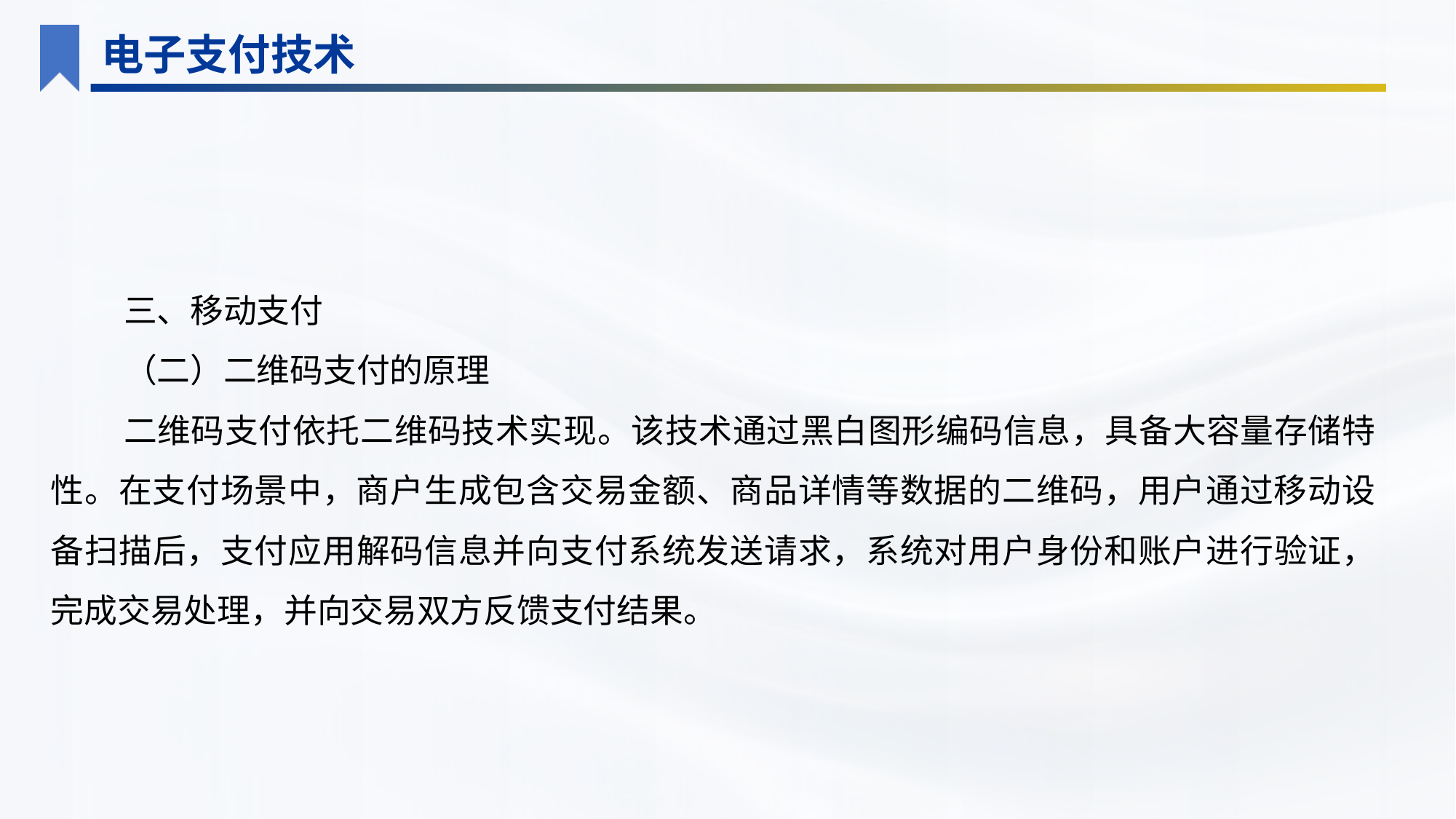

电子支付技术
三、移动支付
（二）二维码支付的原理
二维码支付依托二维码技术实现。该技术通过黑白图形编码信息，具备大容量存储特性。在支付场景中，商户生成包含交易金额、商品详情等数据的二维码，用户通过移动设备扫描后，支付应用解码信息并向支付系统发送请求，系统对用户身份和账户进行验证，完成交易处理，并向交易双方反馈支付结果。